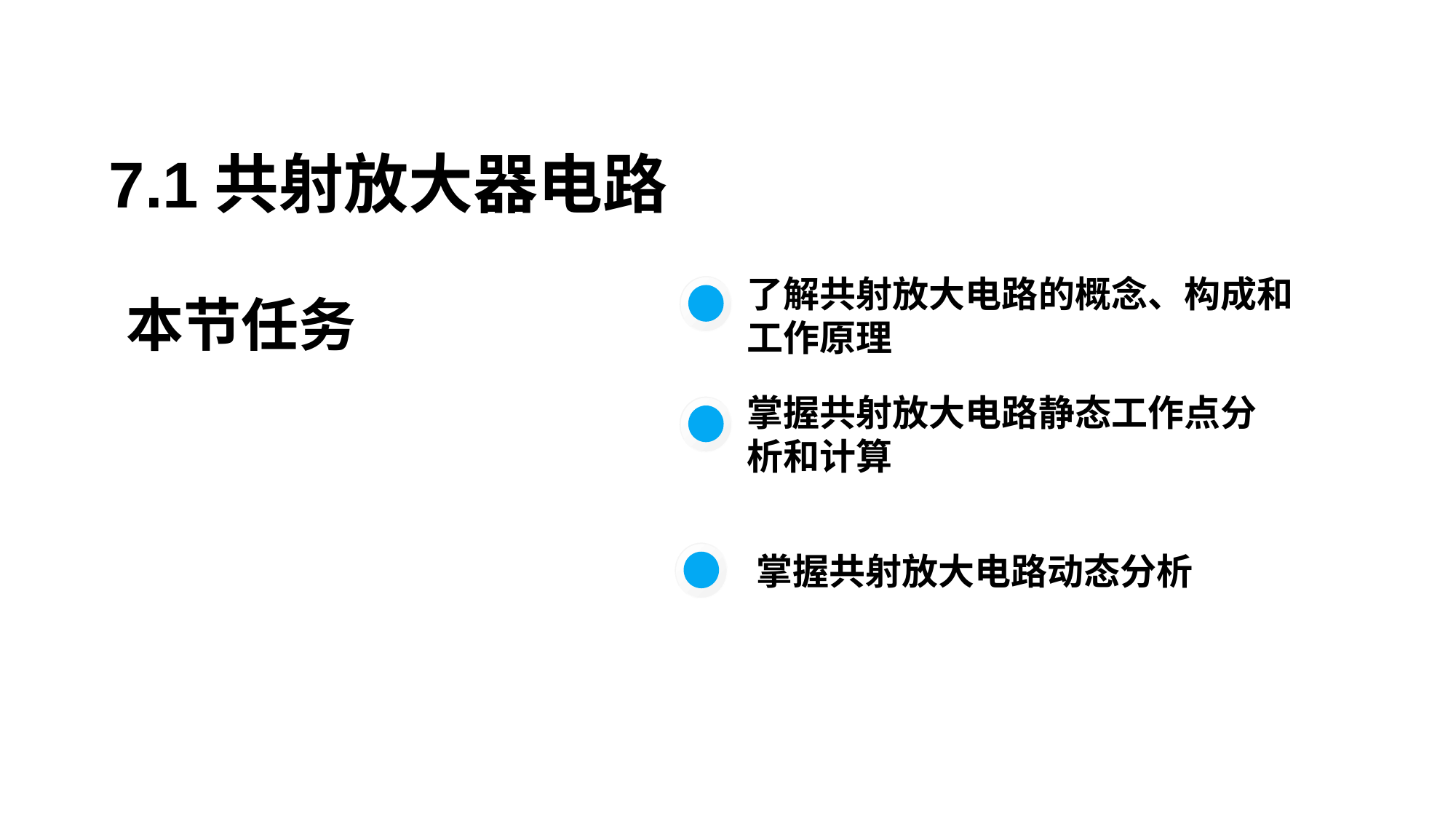

7.1共射放大器电路
了解共射放大电路的概念、构成和工作原理

本节任务
掌握共射放大电路静态工作点分析和计算

掌握共射放大电路动态分析